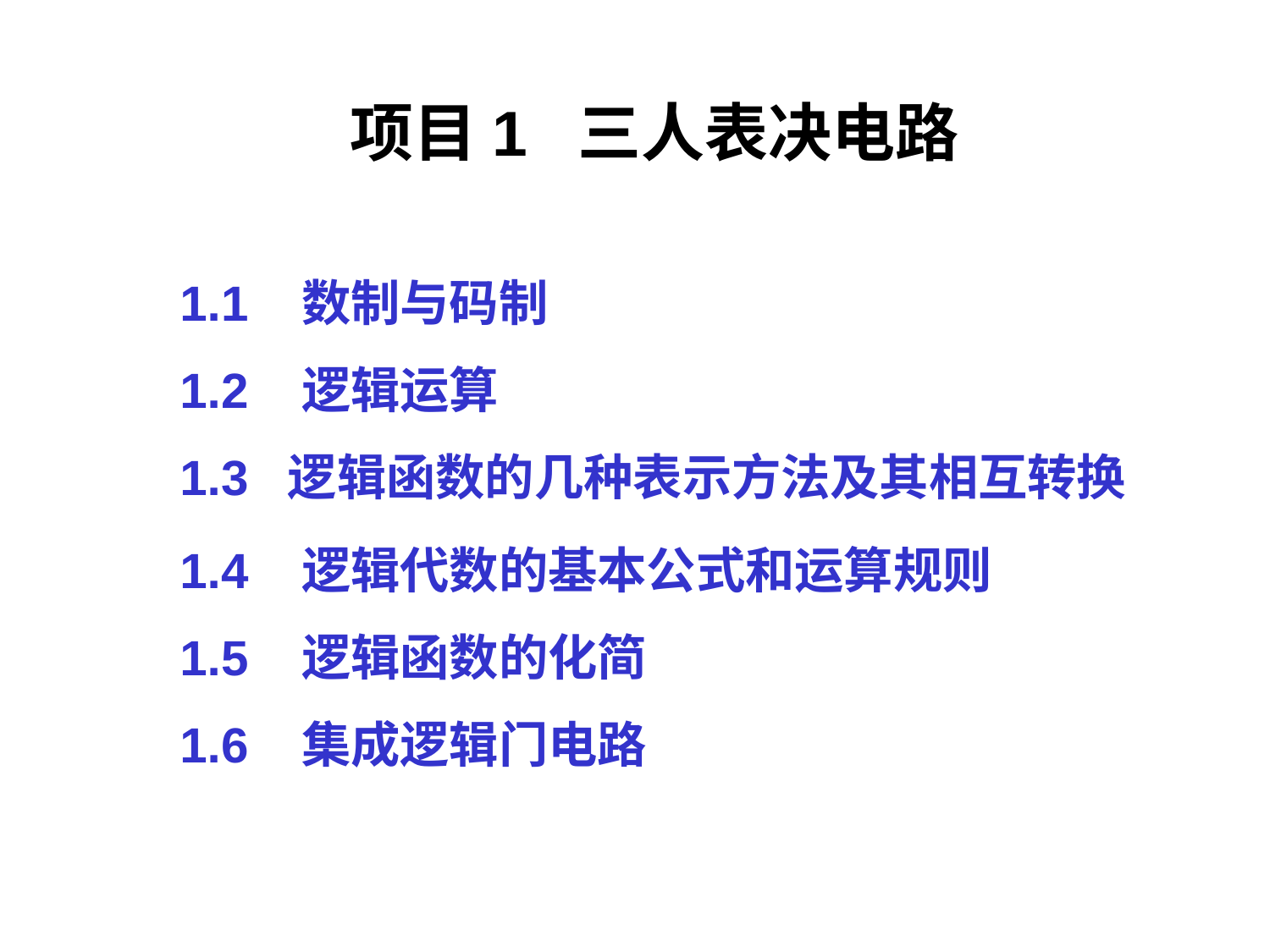

# 项目1  三人表决电路
1.1   数制与码制
1.2   逻辑运算
1.3  逻辑函数的几种表示方法及其相互转换
1.4   逻辑代数的基本公式和运算规则
1.5   逻辑函数的化简
1.6   集成逻辑门电路